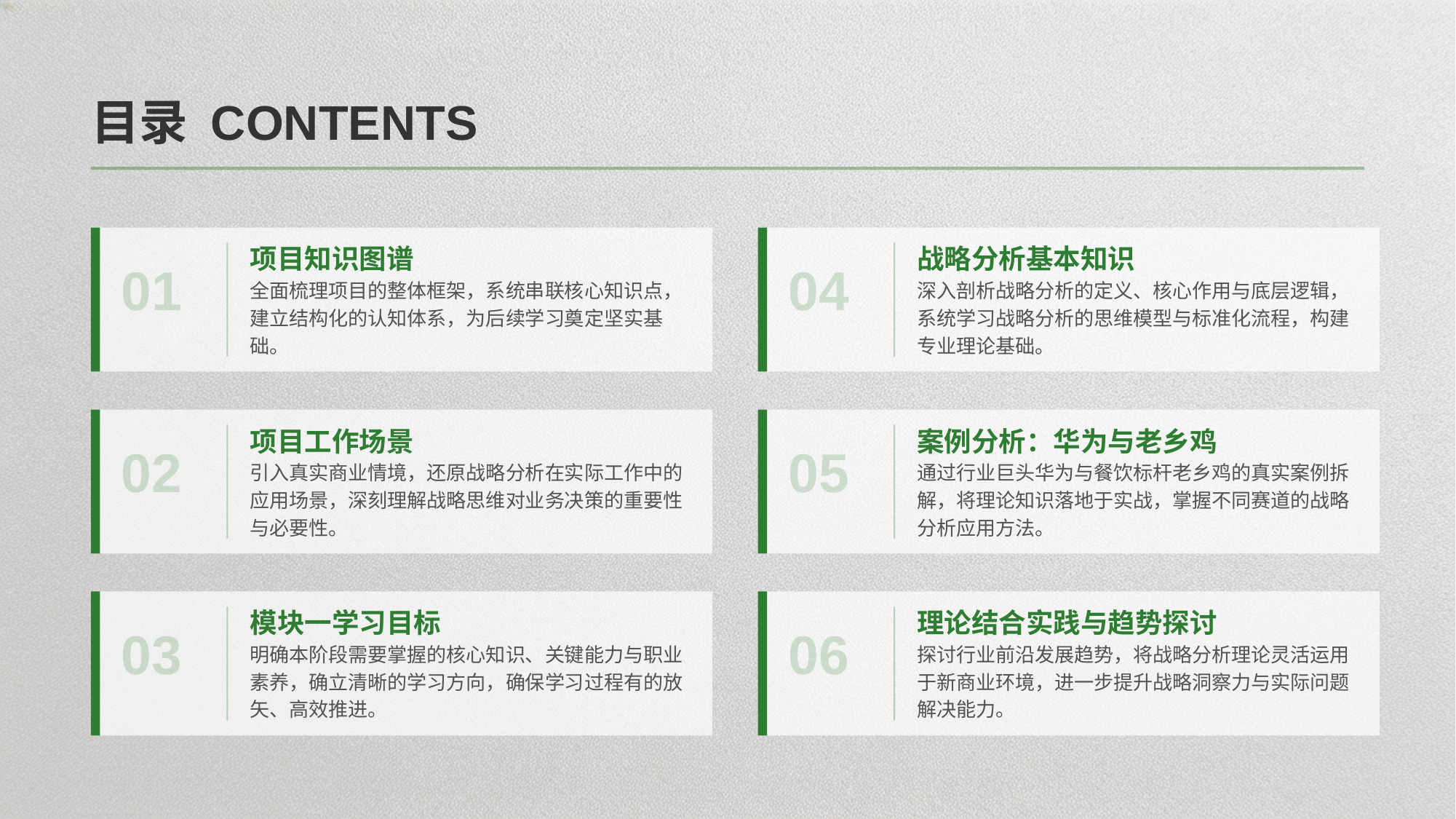

目录 CONTENTS

01
04
项目知识图谱
全面梳理项目的整体框架，系统串联核心知识点，建立结构化的认知体系，为后续学习奠定坚实基础。
战略分析基本知识
深入剖析战略分析的定义、核心作用与底层逻辑，系统学习战略分析的思维模型与标准化流程，构建专业理论基础。

02
05
项目工作场景
引入真实商业情境，还原战略分析在实际工作中的应用场景，深刻理解战略思维对业务决策的重要性与必要性。
案例分析：华为与老乡鸡
通过行业巨头华为与餐饮标杆老乡鸡的真实案例拆解，将理论知识落地于实战，掌握不同赛道的战略分析应用方法。

03
06
模块一学习目标
明确本阶段需要掌握的核心知识、关键能力与职业素养，确立清晰的学习方向，确保学习过程有的放矢、高效推进。
理论结合实践与趋势探讨
探讨行业前沿发展趋势，将战略分析理论灵活运用于新商业环境，进一步提升战略洞察力与实际问题解决能力。